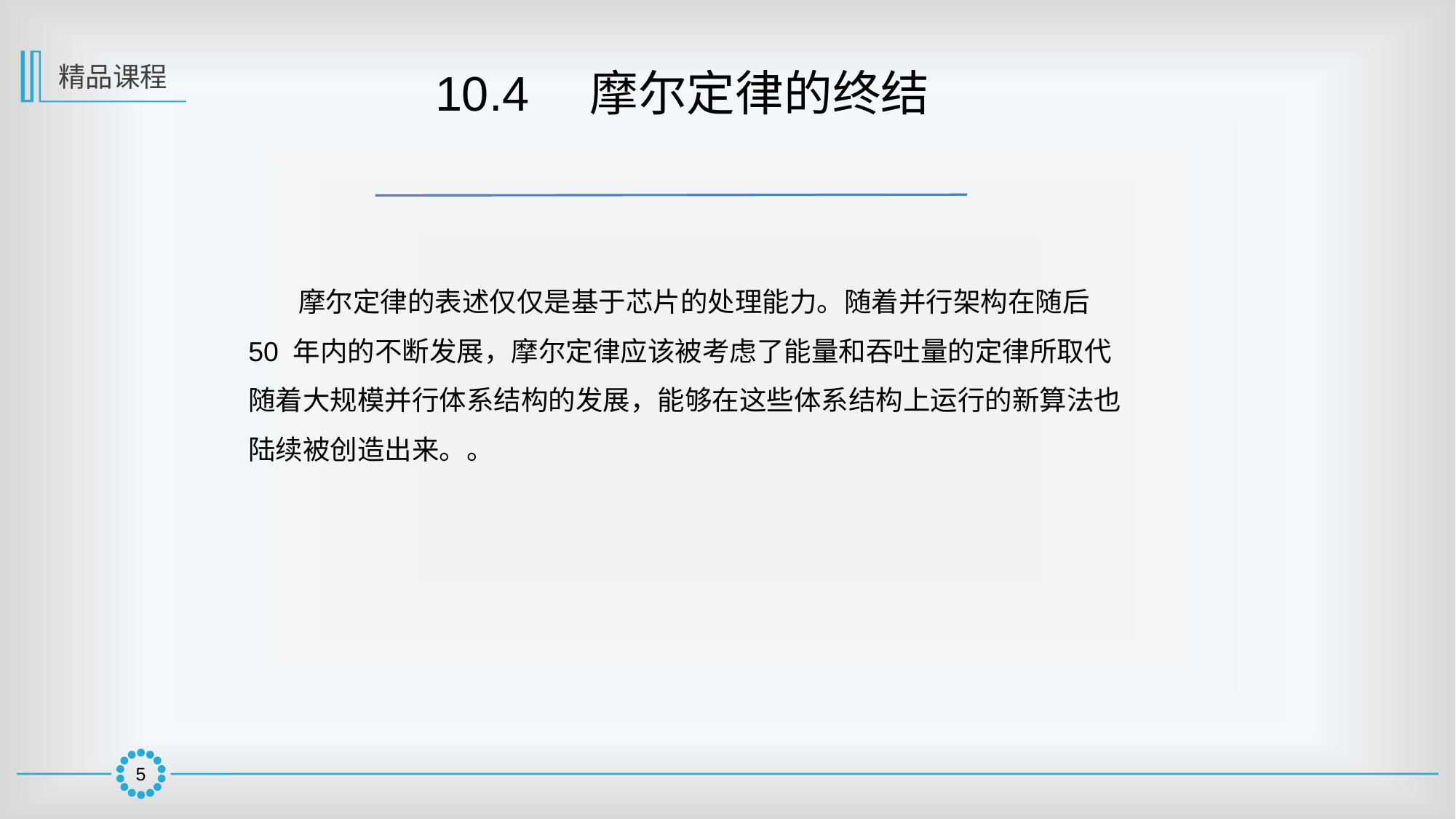

精品课程
 10.4　摩尔定律的终结

       摩尔定律的表述仅仅是基于芯片的处理能力。随着并行架构在随后 50 年内的不断发展，摩尔定律应该被考虑了能量和吞吐量的定律所取代随着大规模并行体系结构的发展，能够在这些体系结构上运行的新算法也陆续被创造出来。。

5